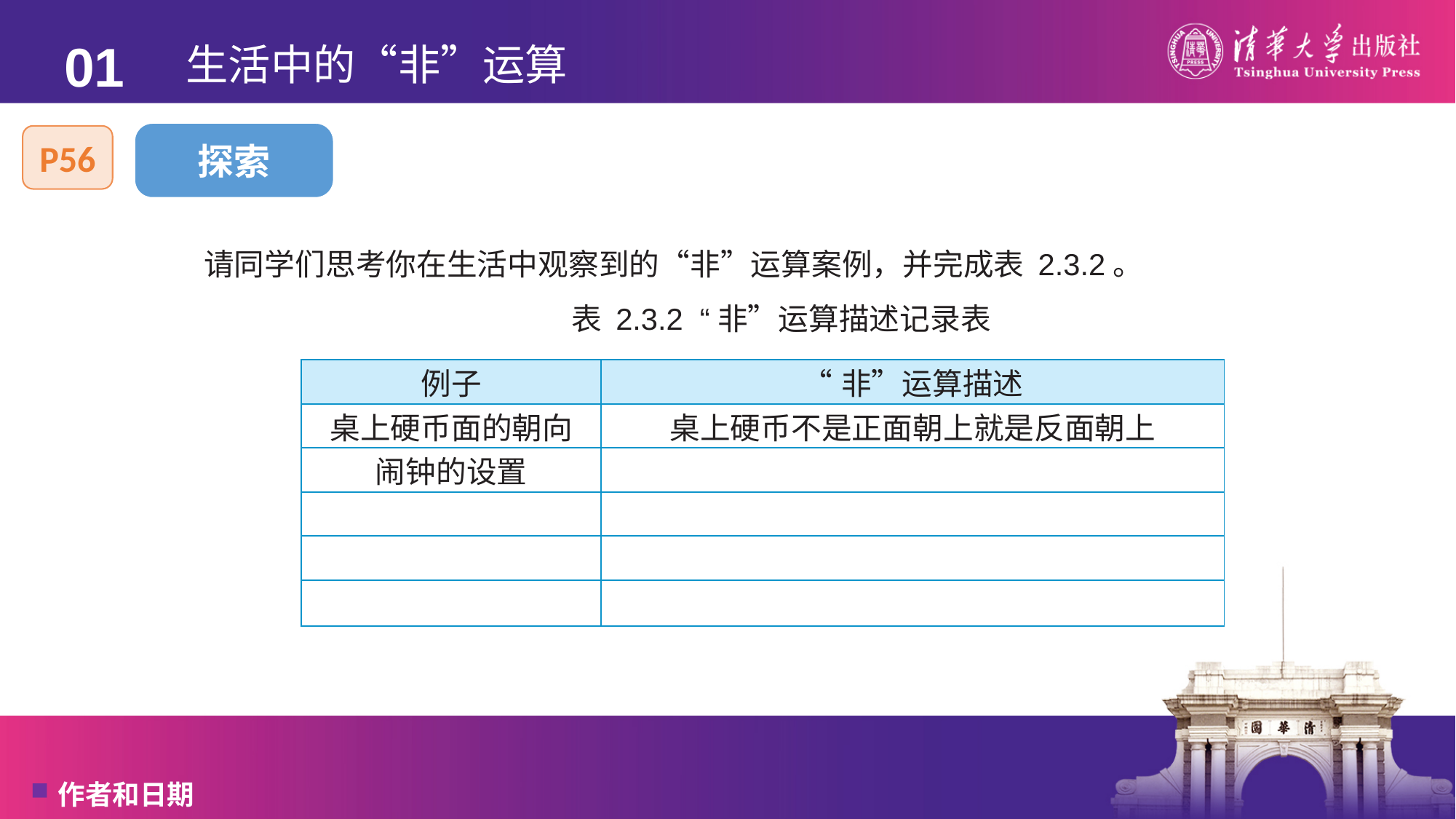

01
# 生活中的“非”运算
探索
P56
请同学们思考你在生活中观察到的“非”运算案例，并完成表 2.3.2。
表 2.3.2  “非”运算描述记录表
| 例子 | “非”运算描述 |
| --- | --- |
| 桌上硬币面的朝向 | 桌上硬币不是正面朝上就是反面朝上 |
| 闹钟的设置 |  |
|  |  |
|  |  |
|  |  |
作者和日期